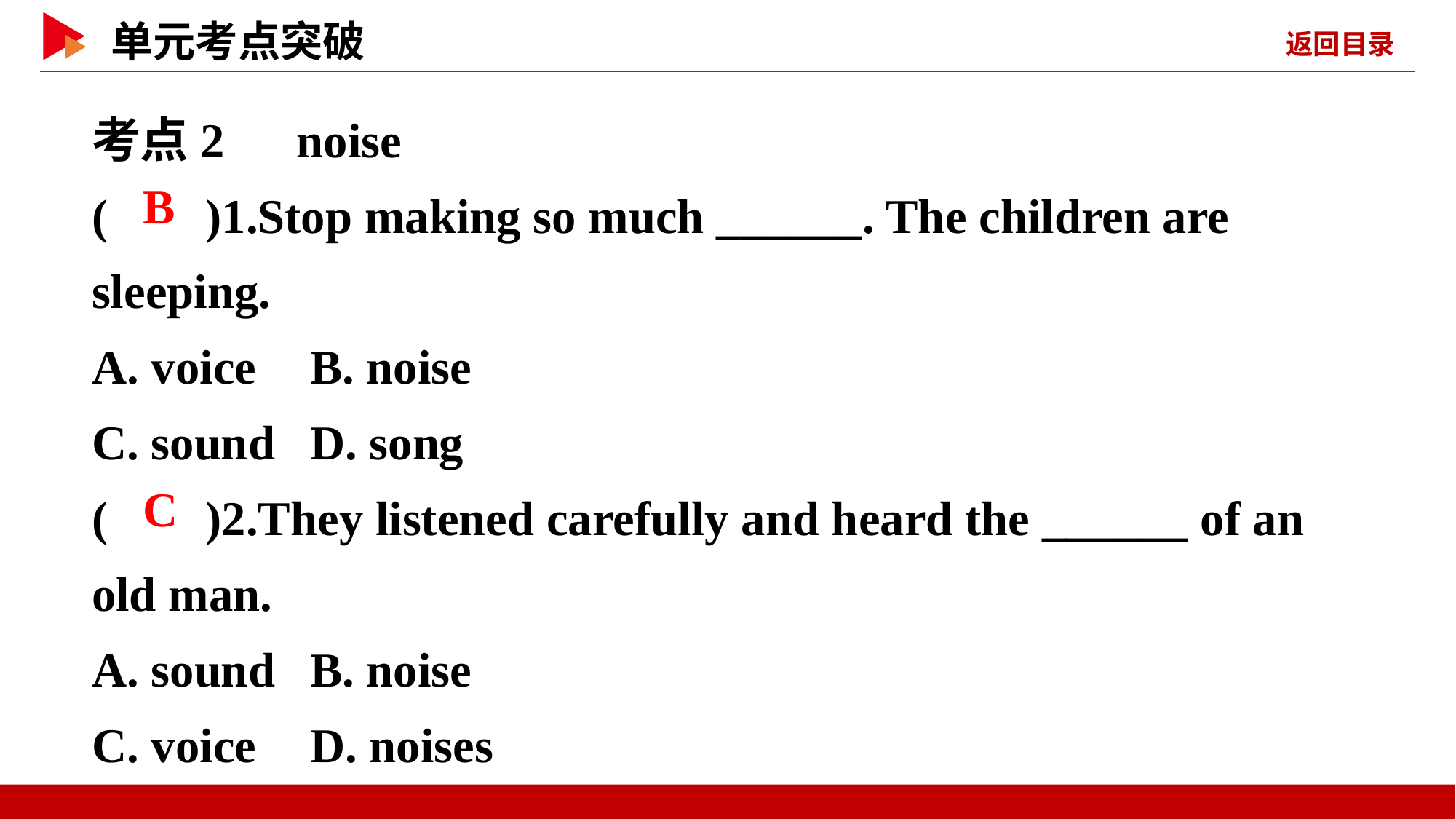

考点2　noise
(        )1.Stop making so much ______. The children are sleeping.
A. voice	B. noise
C. sound	D. song
(        )2.They listened carefully and heard the ______ of an old man.
A. sound	B. noise
C. voice	D. noises
   B
   C